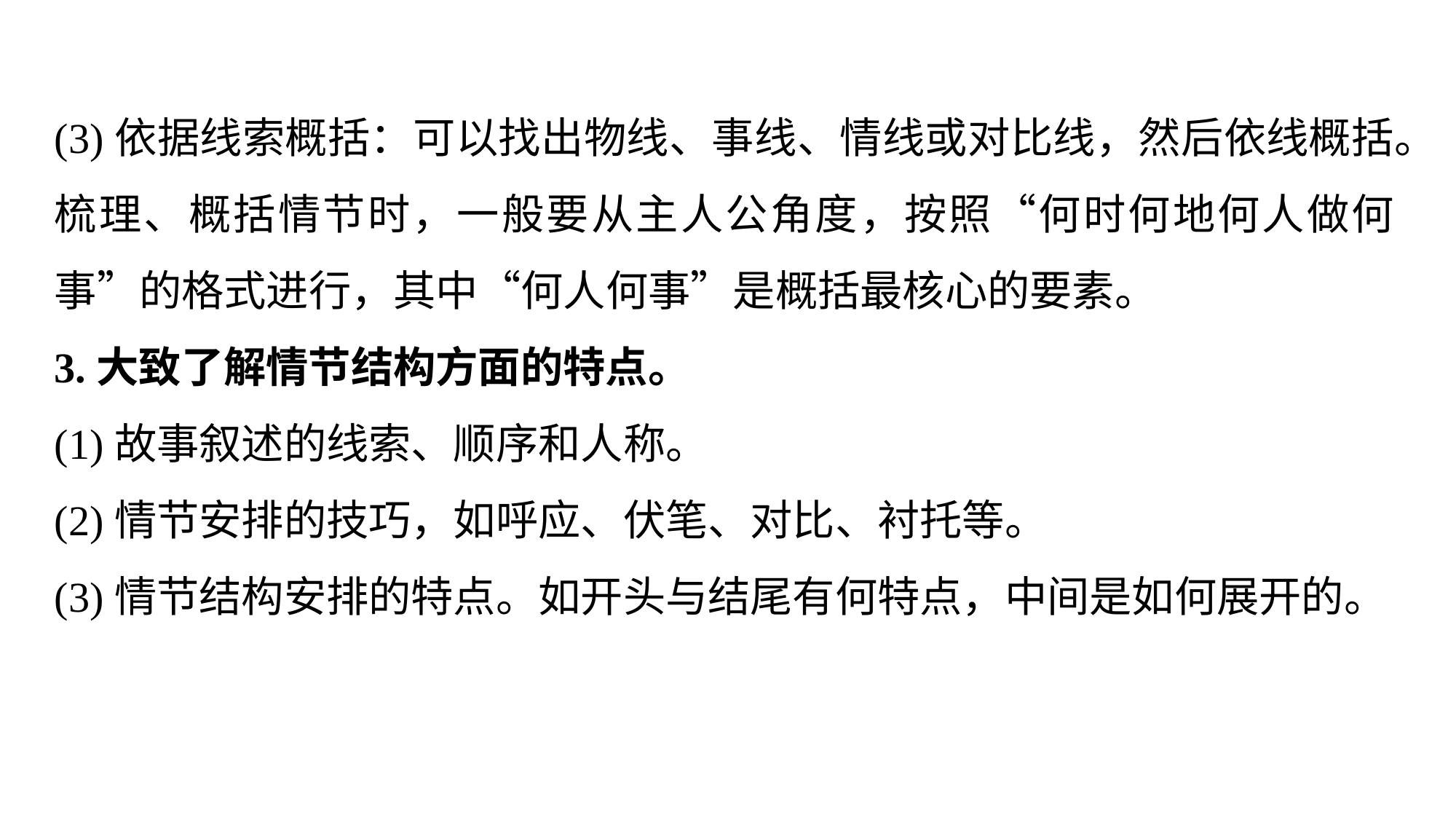

(3)依据线索概括：可以找出物线、事线、情线或对比线，然后依线概括。
梳理、概括情节时，一般要从主人公角度，按照“何时何地何人做何事”的格式进行，其中“何人何事”是概括最核心的要素。
3.大致了解情节结构方面的特点。
(1)故事叙述的线索、顺序和人称。
(2)情节安排的技巧，如呼应、伏笔、对比、衬托等。
(3)情节结构安排的特点。如开头与结尾有何特点，中间是如何展开的。